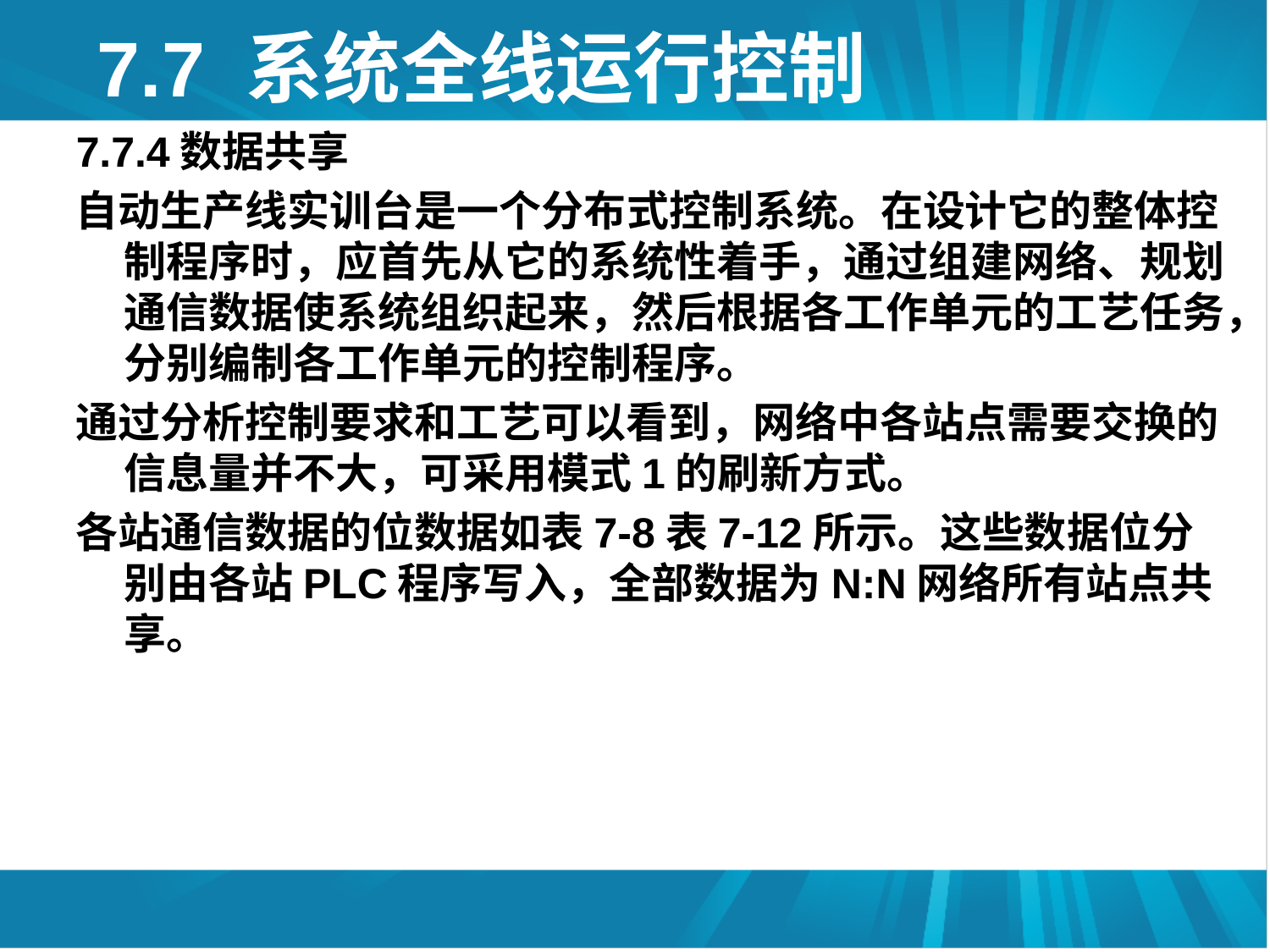

# 7.7 系统全线运行控制
7.7.4数据共享
自动生产线实训台是一个分布式控制系统。在设计它的整体控制程序时，应首先从它的系统性着手，通过组建网络、规划通信数据使系统组织起来，然后根据各工作单元的工艺任务，分别编制各工作单元的控制程序。
通过分析控制要求和工艺可以看到，网络中各站点需要交换的信息量并不大，可采用模式1的刷新方式。
各站通信数据的位数据如表7-8表7-12所示。这些数据位分别由各站PLC程序写入，全部数据为N:N网络所有站点共享。